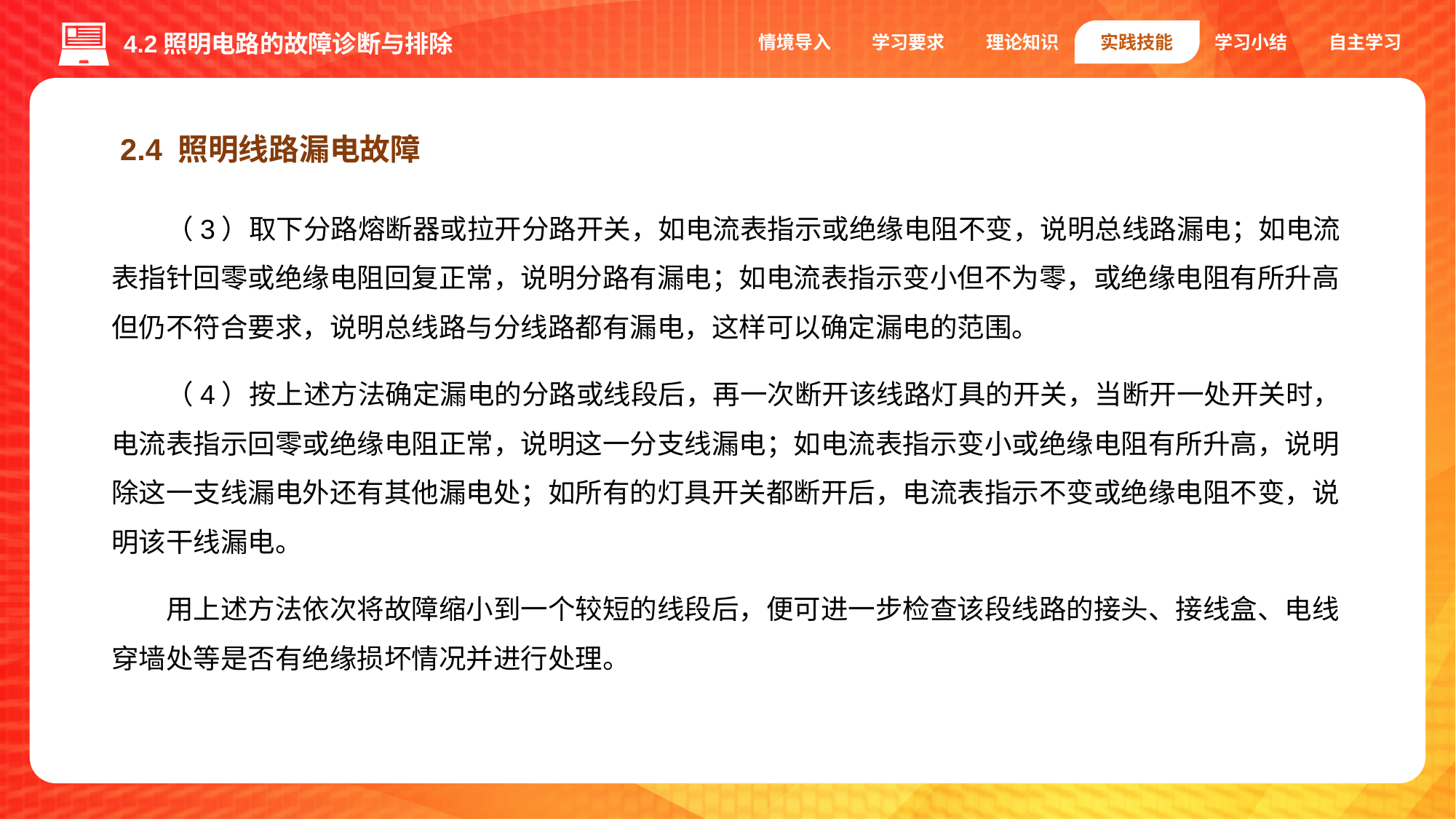

情境导入
学习要求
理论知识
实践技能
学习小结
自主学习

4.2照明电路的故障诊断与排除
2.4 照明线路漏电故障
（3）取下分路熔断器或拉开分路开关，如电流表指示或绝缘电阻不变，说明总线路漏电；如电流表指针回零或绝缘电阻回复正常，说明分路有漏电；如电流表指示变小但不为零，或绝缘电阻有所升高但仍不符合要求，说明总线路与分线路都有漏电，这样可以确定漏电的范围。
（4）按上述方法确定漏电的分路或线段后，再一次断开该线路灯具的开关，当断开一处开关时，电流表指示回零或绝缘电阻正常，说明这一分支线漏电；如电流表指示变小或绝缘电阻有所升高，说明除这一支线漏电外还有其他漏电处；如所有的灯具开关都断开后，电流表指示不变或绝缘电阻不变，说明该干线漏电。
用上述方法依次将故障缩小到一个较短的线段后，便可进一步检查该段线路的接头、接线盒、电线穿墙处等是否有绝缘损坏情况并进行处理。